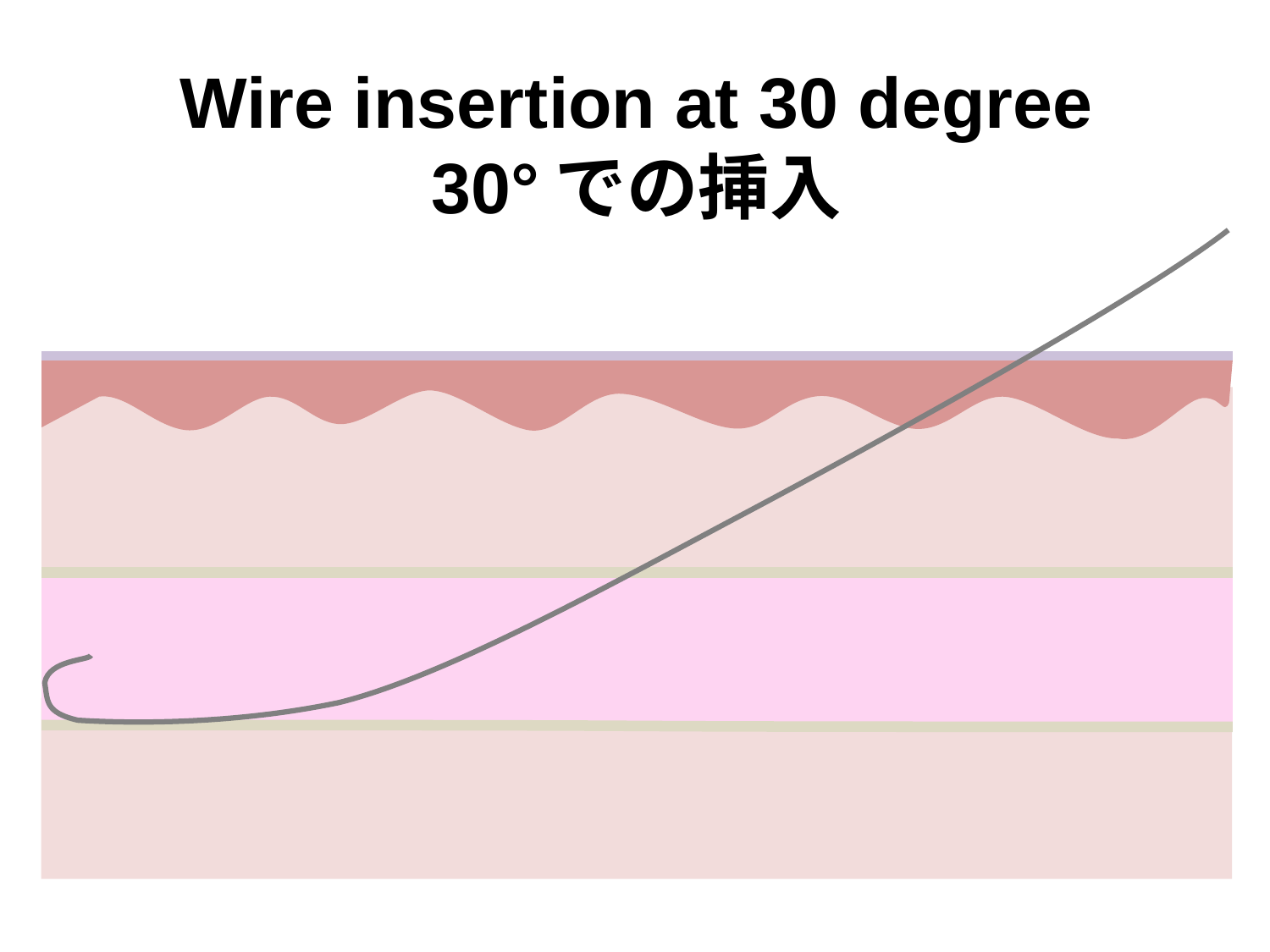

# Wire insertion at 30 degree 30°での挿入